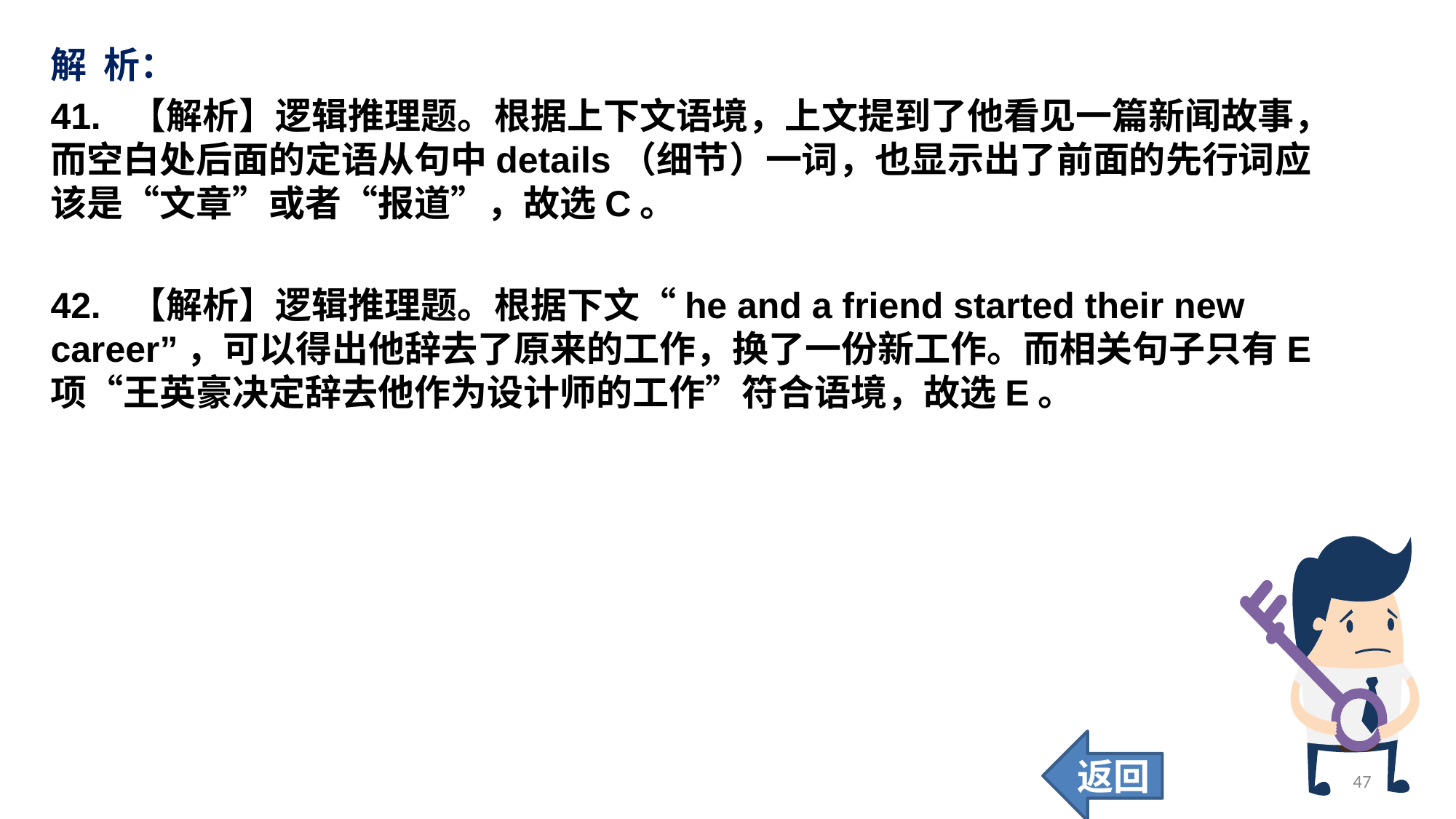

解  析：
41.  【解析】逻辑推理题。根据上下文语境，上文提到了他看见一篇新闻故事，而空白处后面的定语从句中details（细节）一词，也显示出了前面的先行词应该是“文章”或者“报道”，故选C。

42.  【解析】逻辑推理题。根据下文“he and a friend started their new career”，可以得出他辞去了原来的工作，换了一份新工作。而相关句子只有E项“王英豪决定辞去他作为设计师的工作”符合语境，故选E。

返回
47